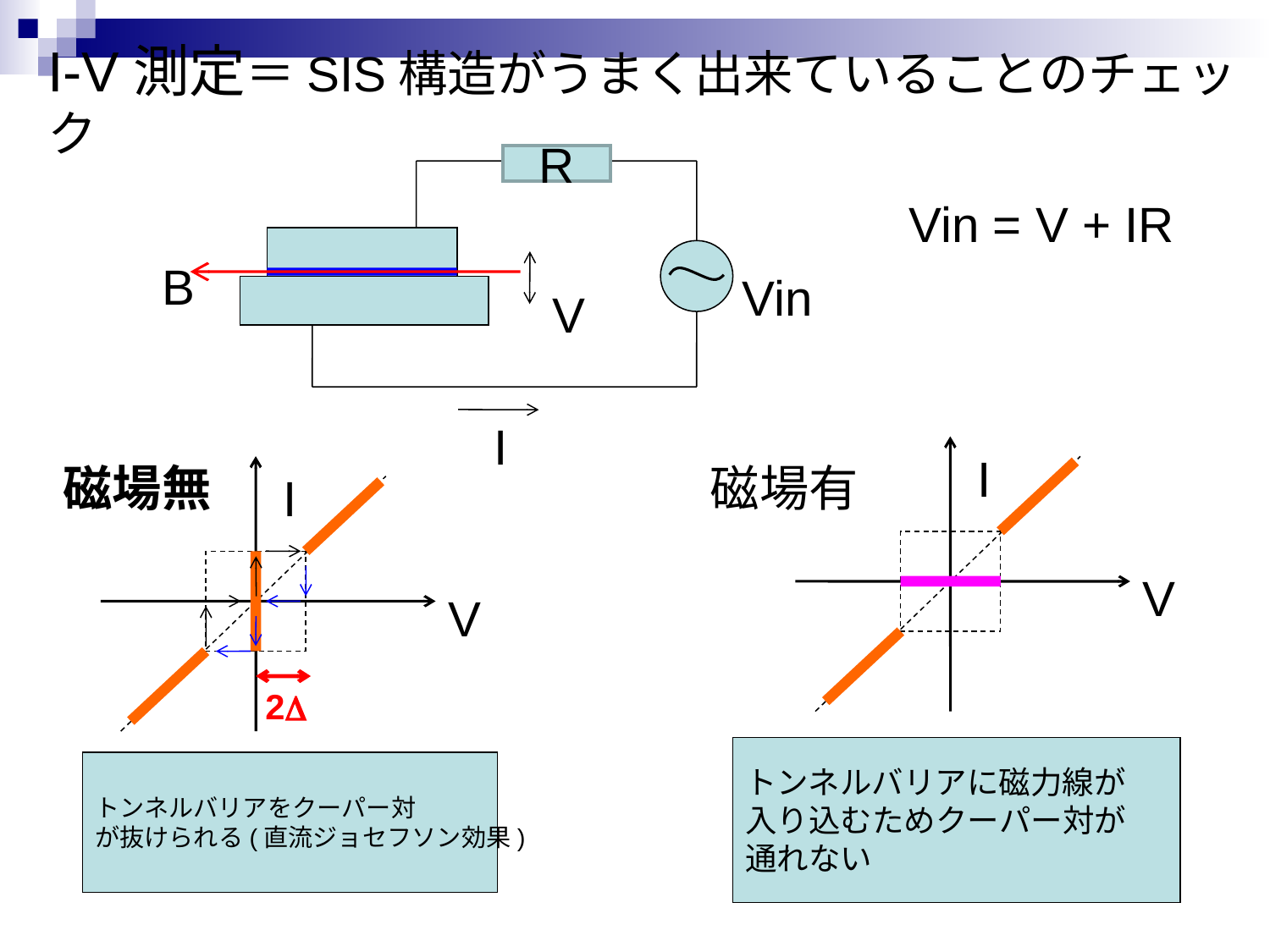

# I-V測定＝SIS構造がうまく出来ていることのチェック
R

B
Vin

V

I
Vin = V + IR

I
磁場無
磁場有

I

V

V

2Δ
トンネルバリアに磁力線が
入り込むためクーパー対が
通れない
トンネルバリアをクーパー対
が抜けられる(直流ジョセフソン効果)